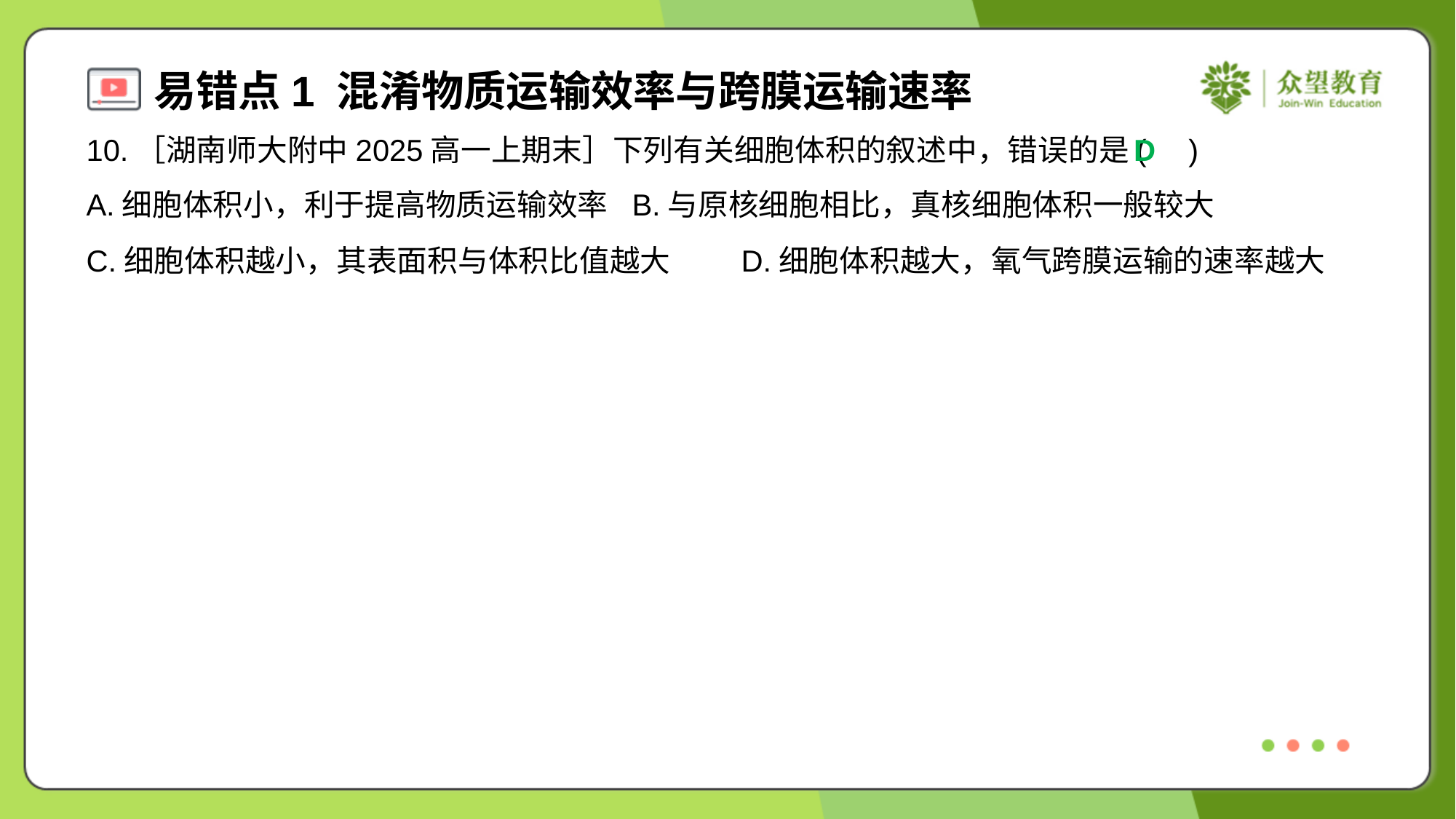

10.［湖南师大附中2025高一上期末］下列有关细胞体积的叙述中，错误的是(     )
D
A.细胞体积小，利于提高物质运输效率	B.与原核细胞相比，真核细胞体积一般较大
C.细胞体积越小，其表面积与体积比值越大	D.细胞体积越大，氧气跨膜运输的速率越大